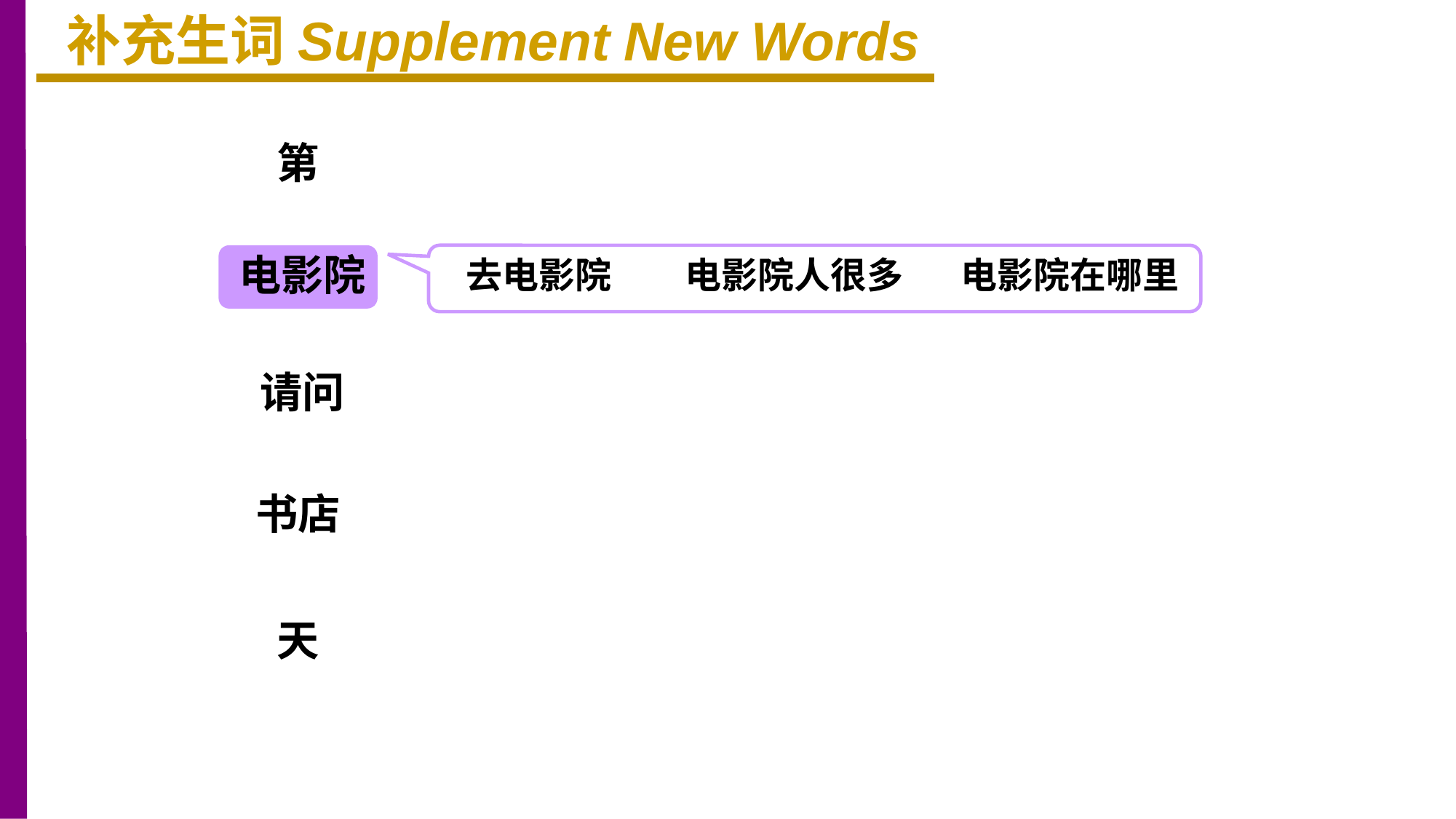

补充生词Supplement New Words
第
电影院

去电影院         电影院人很多       电影院在哪里
请问
书店
天